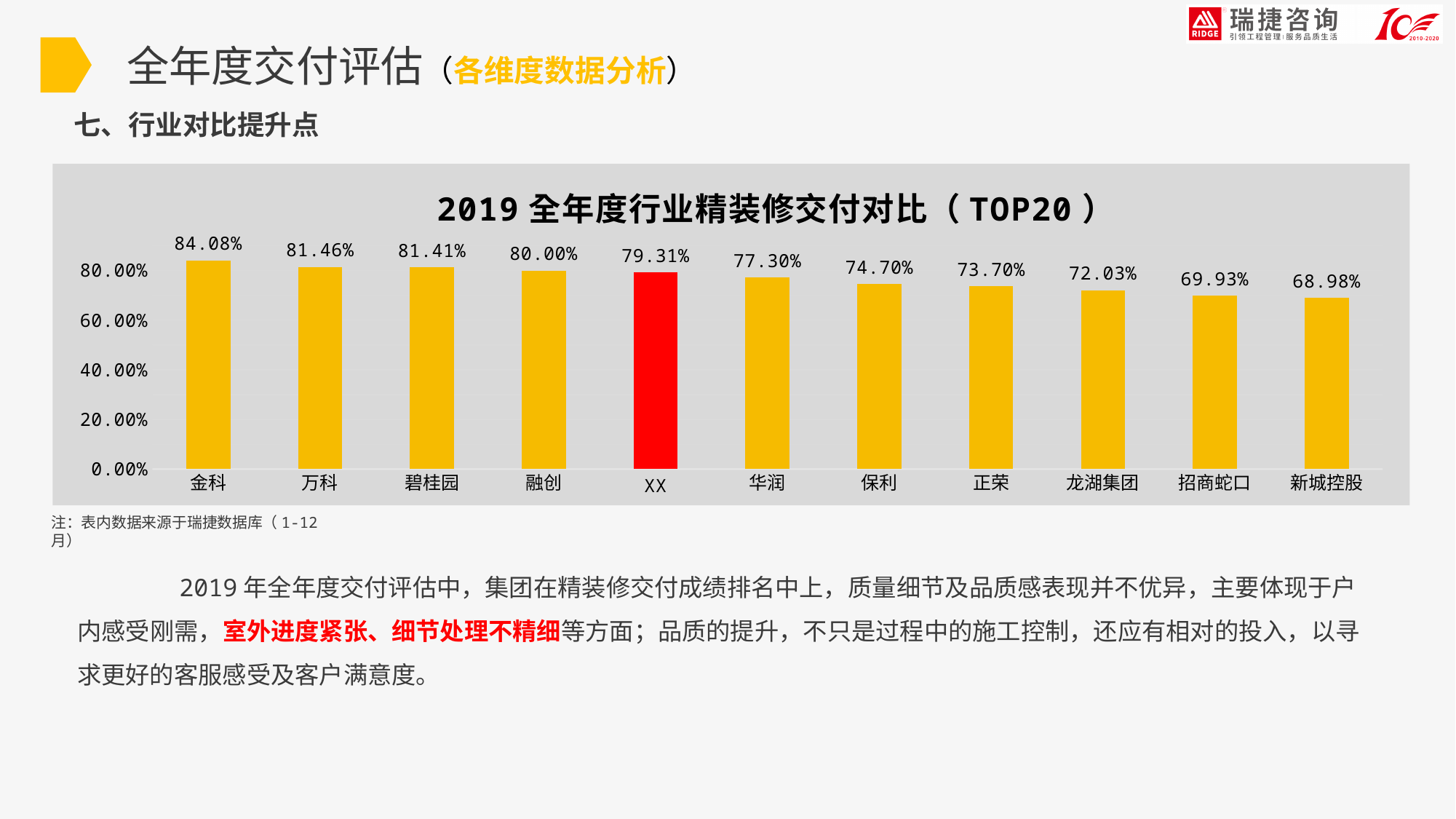

全年度交付评估（各维度数据分析）

七、行业对比提升点

### Chart: 2019全年度行业精装修交付对比（TOP20）

| Category | 精装交付 |
|---|---|
| 金科 | 0.8408 |
| 万科 | 0.8146 |
| 碧桂园 | 0.8141 |
| 融创 | 0.8 |
| XX | 0.7931 |
| 华润 | 0.773 |
| 保利 | 0.747 |
| 正荣 | 0.737 |
| 龙湖集团 | 0.7203 |
| 招商蛇口 | 0.6993 |
| 新城控股 | 0.6898 |
注：表内数据来源于瑞捷数据库（1-12月）
       2019年全年度交付评估中，集团在精装修交付成绩排名中上，质量细节及品质感表现并不优异，主要体现于户内感受刚需，室外进度紧张、细节处理不精细等方面；品质的提升，不只是过程中的施工控制，还应有相对的投入，以寻求更好的客服感受及客户满意度。